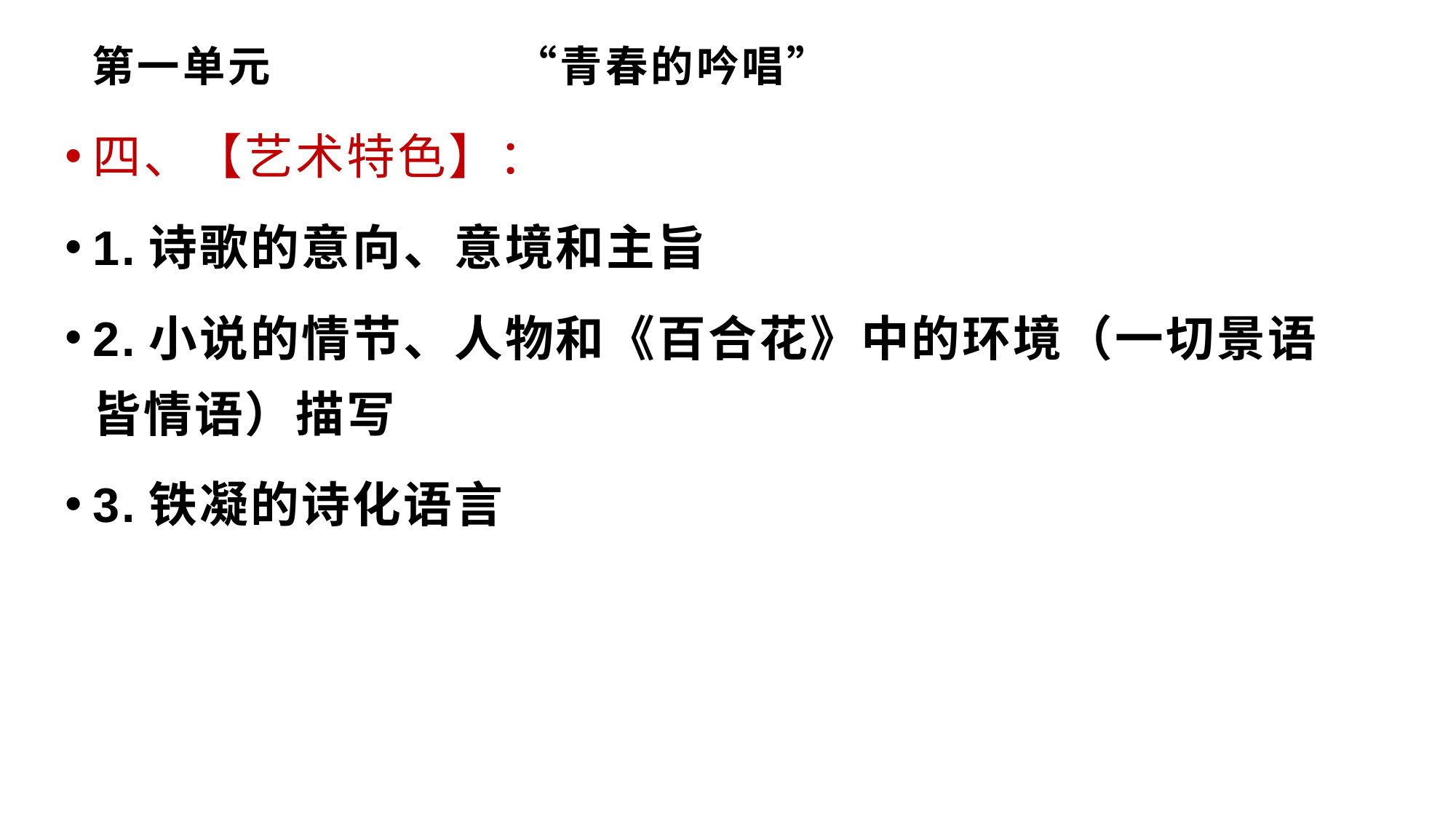

# 第一单元                   “青春的吟唱”
四、【艺术特色】：
1.诗歌的意向、意境和主旨
2.小说的情节、人物和《百合花》中的环境（一切景语皆情语）描写
3.铁凝的诗化语言